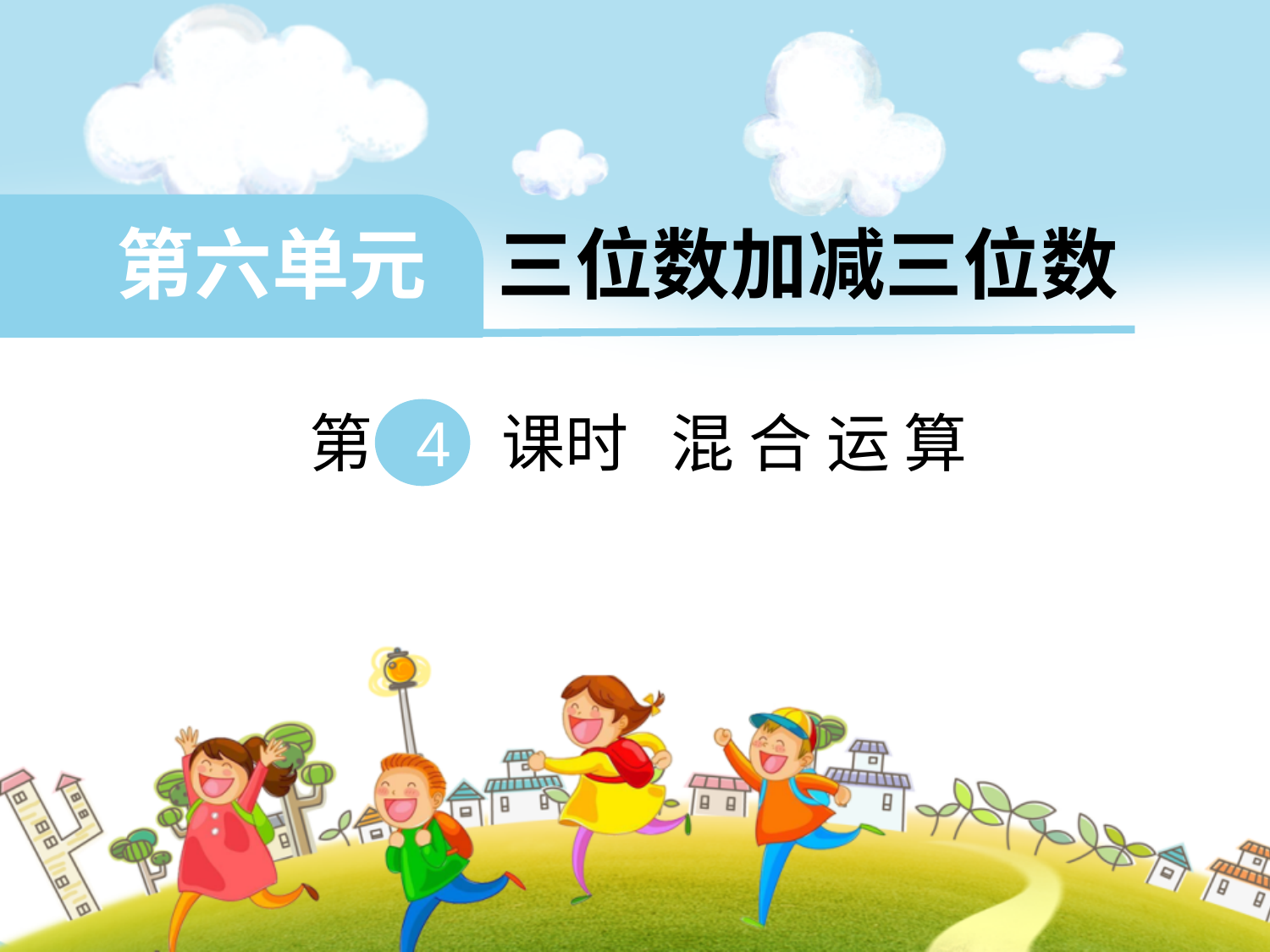

第六单元    三位数加减三位数

  第  4  课时   混 合 运 算